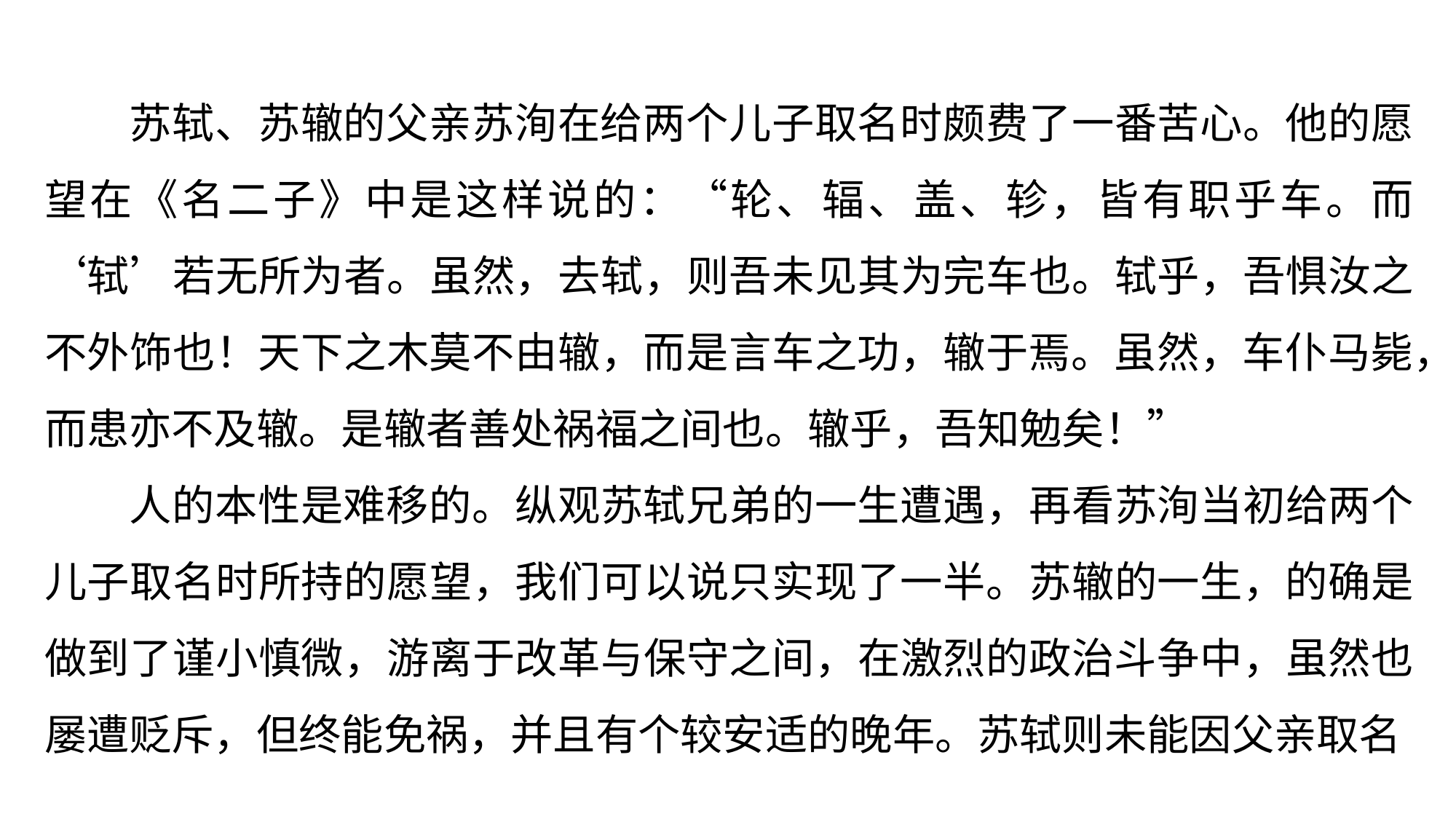

苏轼、苏辙的父亲苏洵在给两个儿子取名时颇费了一番苦心。他的愿望在《名二子》中是这样说的：“轮、辐、盖、轸，皆有职乎车。而‘轼’若无所为者。虽然，去轼，则吾未见其为完车也。轼乎，吾惧汝之不外饰也！天下之木莫不由辙，而是言车之功，辙于焉。虽然，车仆马毙，而患亦不及辙。是辙者善处祸福之间也。辙乎，吾知勉矣！”
人的本性是难移的。纵观苏轼兄弟的一生遭遇，再看苏洵当初给两个儿子取名时所持的愿望，我们可以说只实现了一半。苏辙的一生，的确是做到了谨小慎微，游离于改革与保守之间，在激烈的政治斗争中，虽然也屡遭贬斥，但终能免祸，并且有个较安适的晚年。苏轼则未能因父亲取名